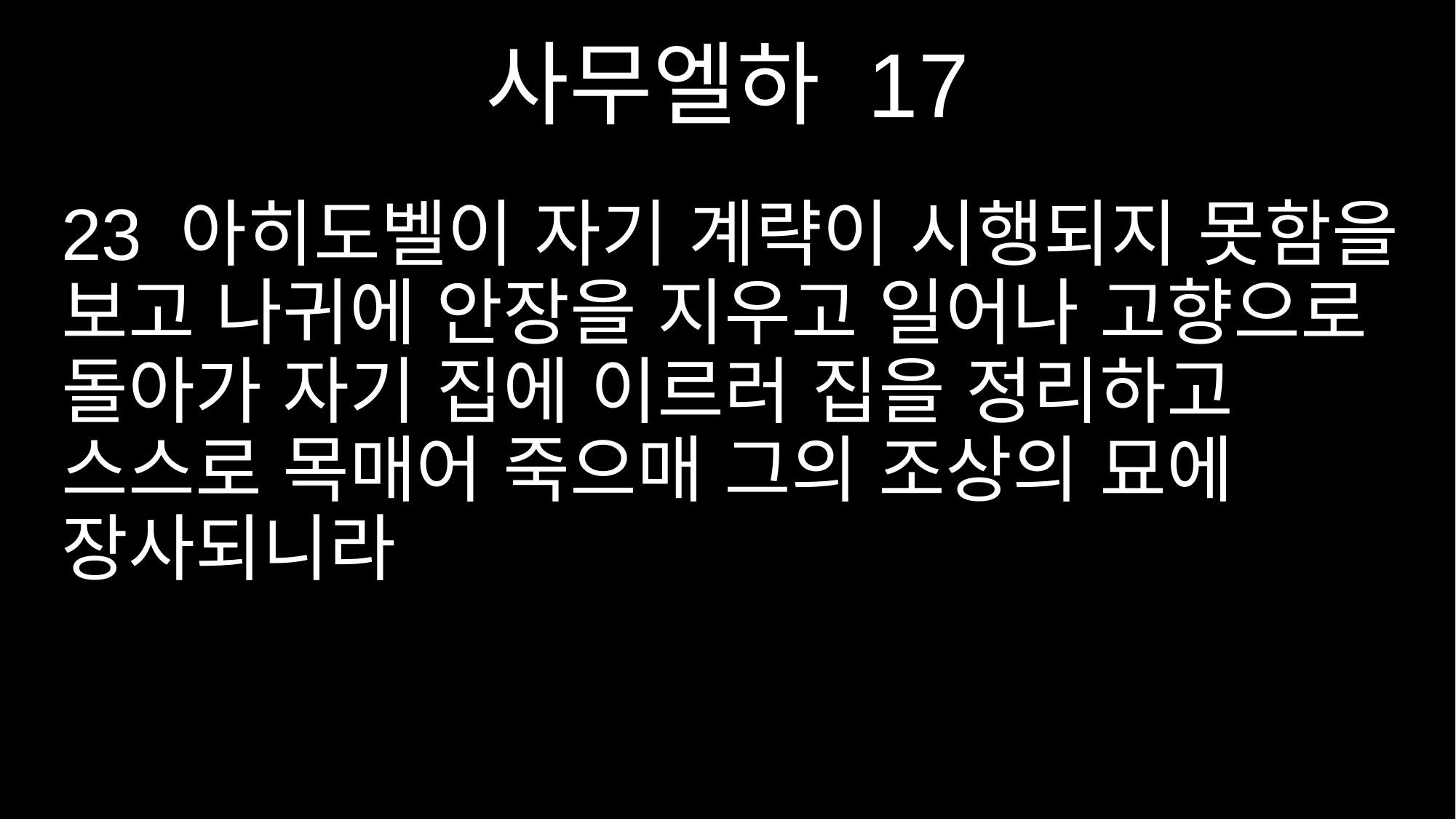

사무엘하 17
23 아히도벨이 자기 계략이 시행되지 못함을 보고 나귀에 안장을 지우고 일어나 고향으로 돌아가 자기 집에 이르러 집을 정리하고 스스로 목매어 죽으매 그의 조상의 묘에 장사되니라